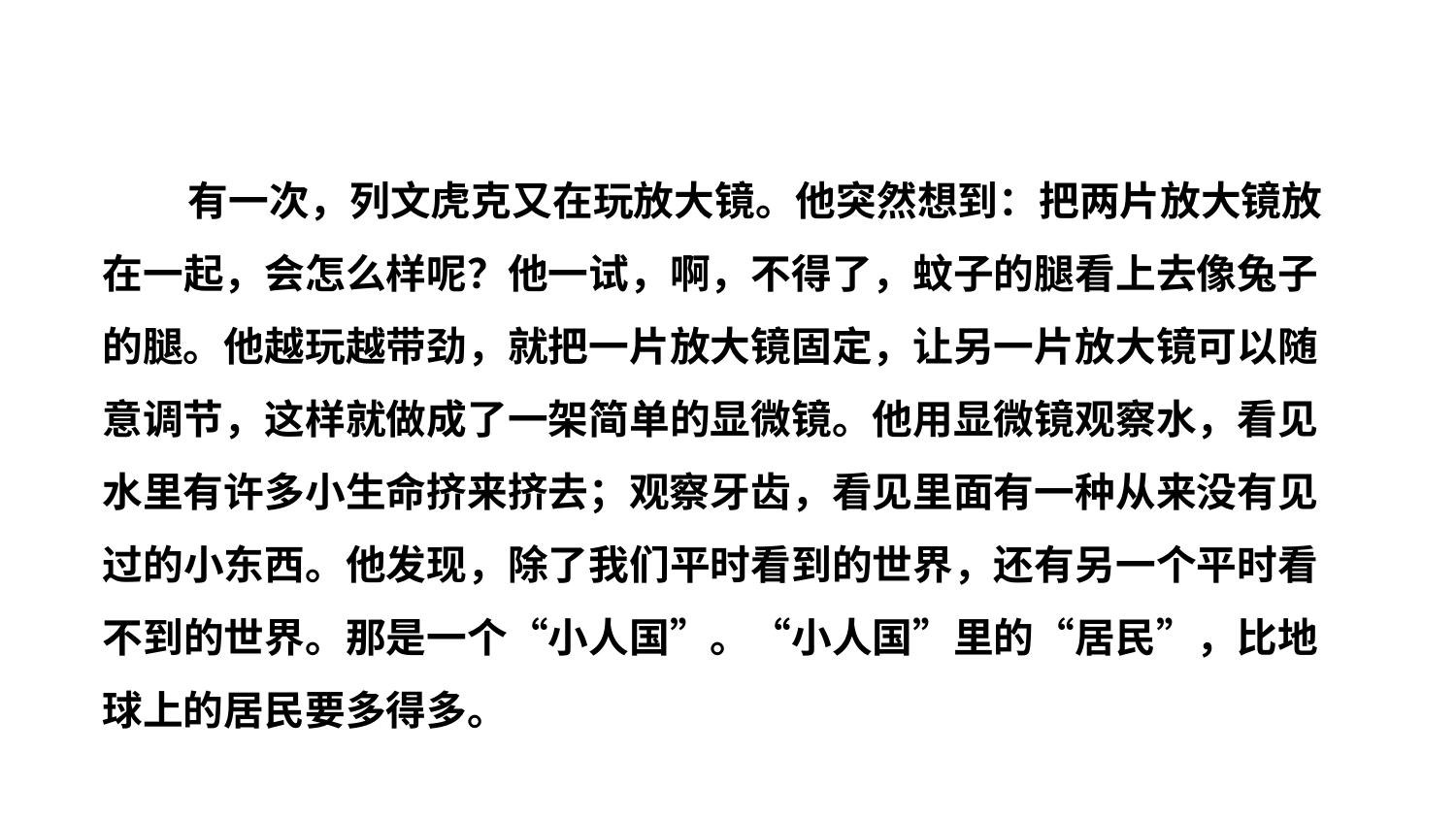

有一次，列文虎克又在玩放大镜。他突然想到：把两片放大镜放在一起，会怎么样呢？他一试，啊，不得了，蚊子的腿看上去像兔子的腿。他越玩越带劲，就把一片放大镜固定，让另一片放大镜可以随意调节，这样就做成了一架简单的显微镜。他用显微镜观察水，看见水里有许多小生命挤来挤去；观察牙齿，看见里面有一种从来没有见过的小东西。他发现，除了我们平时看到的世界，还有另一个平时看不到的世界。那是一个“小人国”。“小人国”里的“居民”，比地球上的居民要多得多。